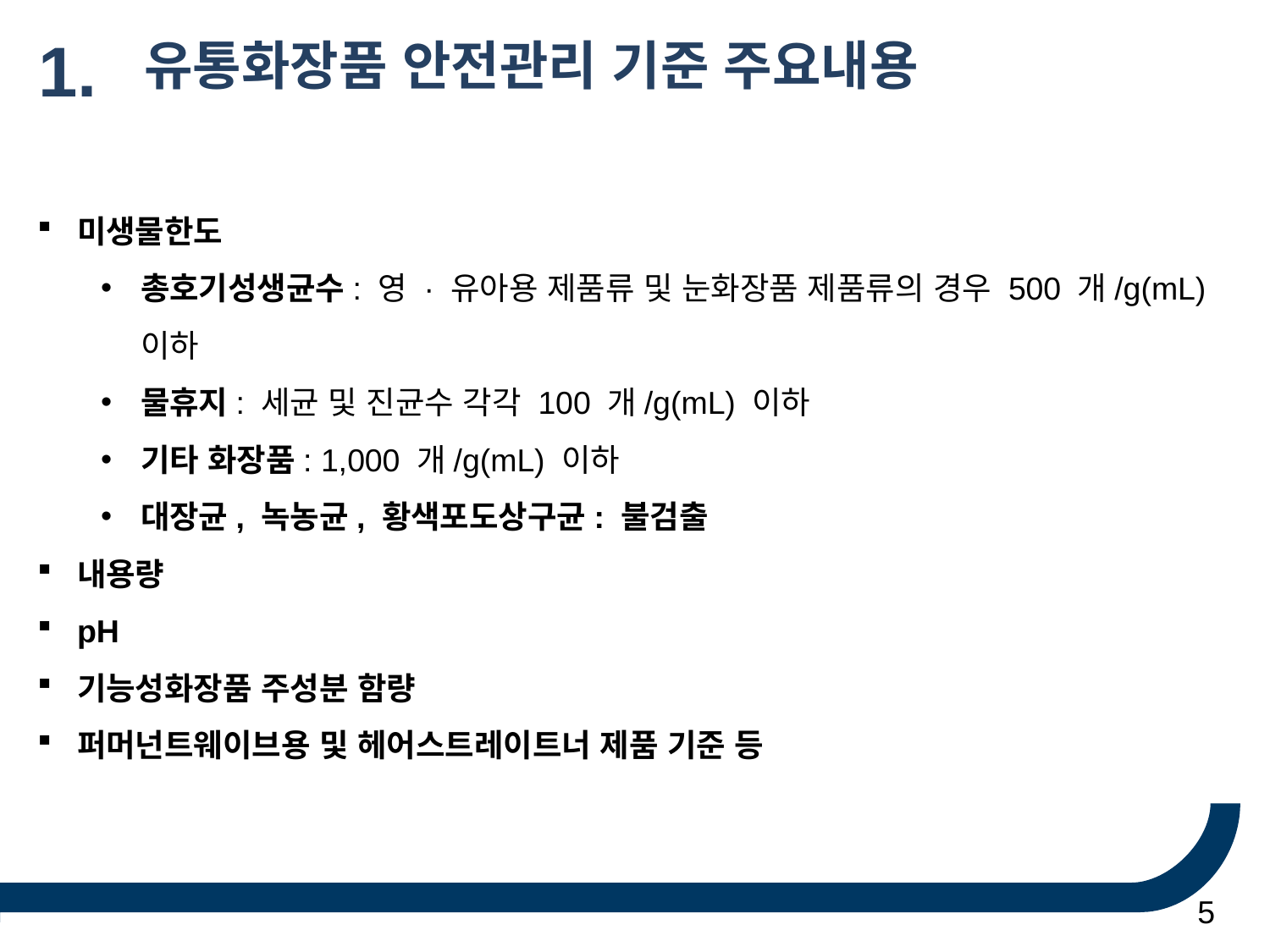

1.
 유통화장품 안전관리 기준 주요내용
미생물한도
총호기성생균수: 영 · 유아용 제품류 및 눈화장품 제품류의 경우 500 개/g(mL) 이하
물휴지: 세균 및 진균수 각각 100 개/g(mL) 이하
기타 화장품: 1,000 개/g(mL) 이하
대장균, 녹농균, 황색포도상구균: 불검출
내용량
pH
기능성화장품 주성분 함량
퍼머넌트웨이브용 및 헤어스트레이트너 제품 기준 등
5